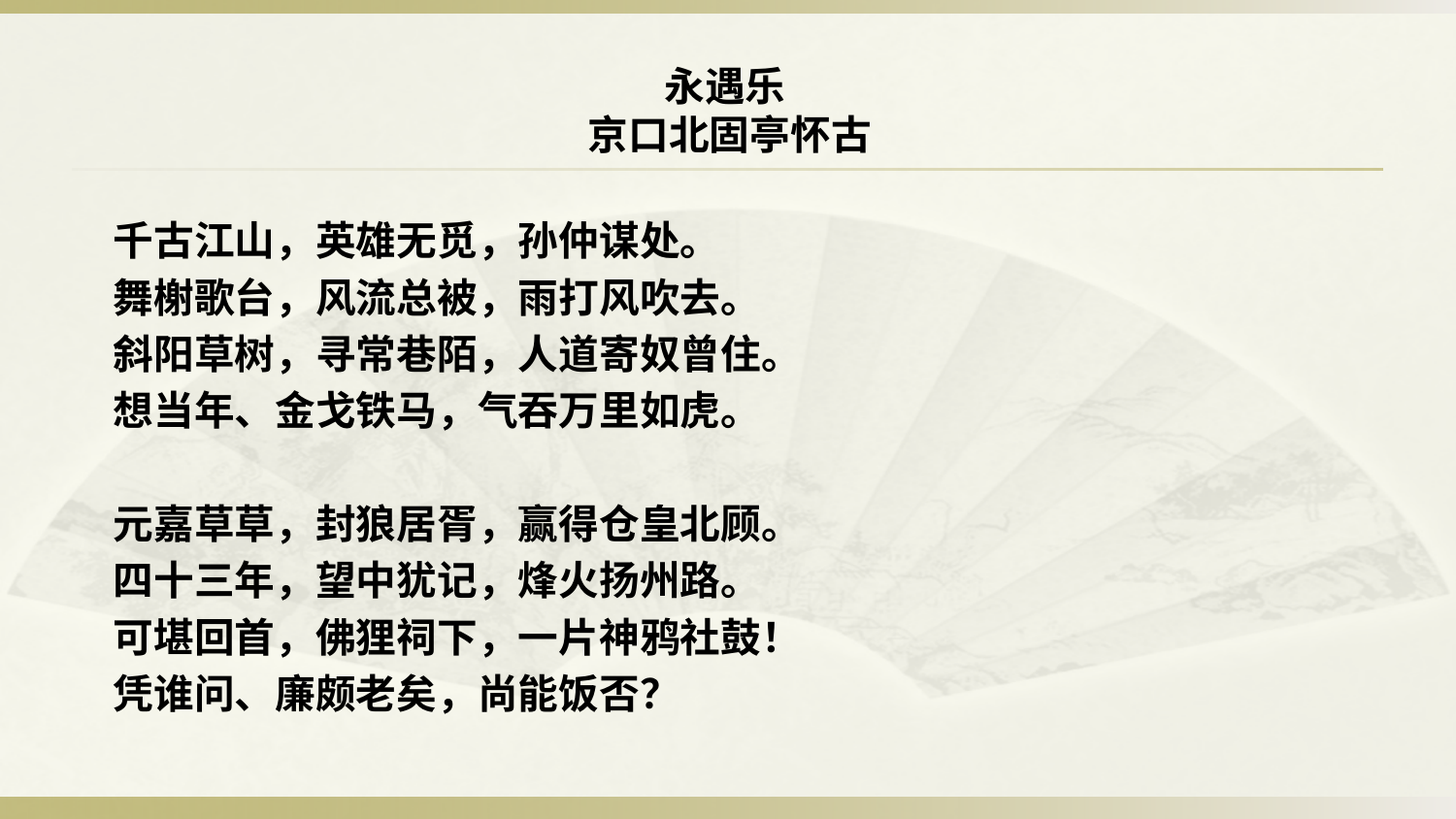

# 永遇乐 京口北固亭怀古
千古江山，英雄无觅，孙仲谋处。
舞榭歌台，风流总被，雨打风吹去。
斜阳草树，寻常巷陌，人道寄奴曾住。
想当年、金戈铁马，气吞万里如虎。

元嘉草草，封狼居胥，赢得仓皇北顾。
四十三年，望中犹记，烽火扬州路。
可堪回首，佛狸祠下，一片神鸦社鼓！
凭谁问、廉颇老矣，尚能饭否？